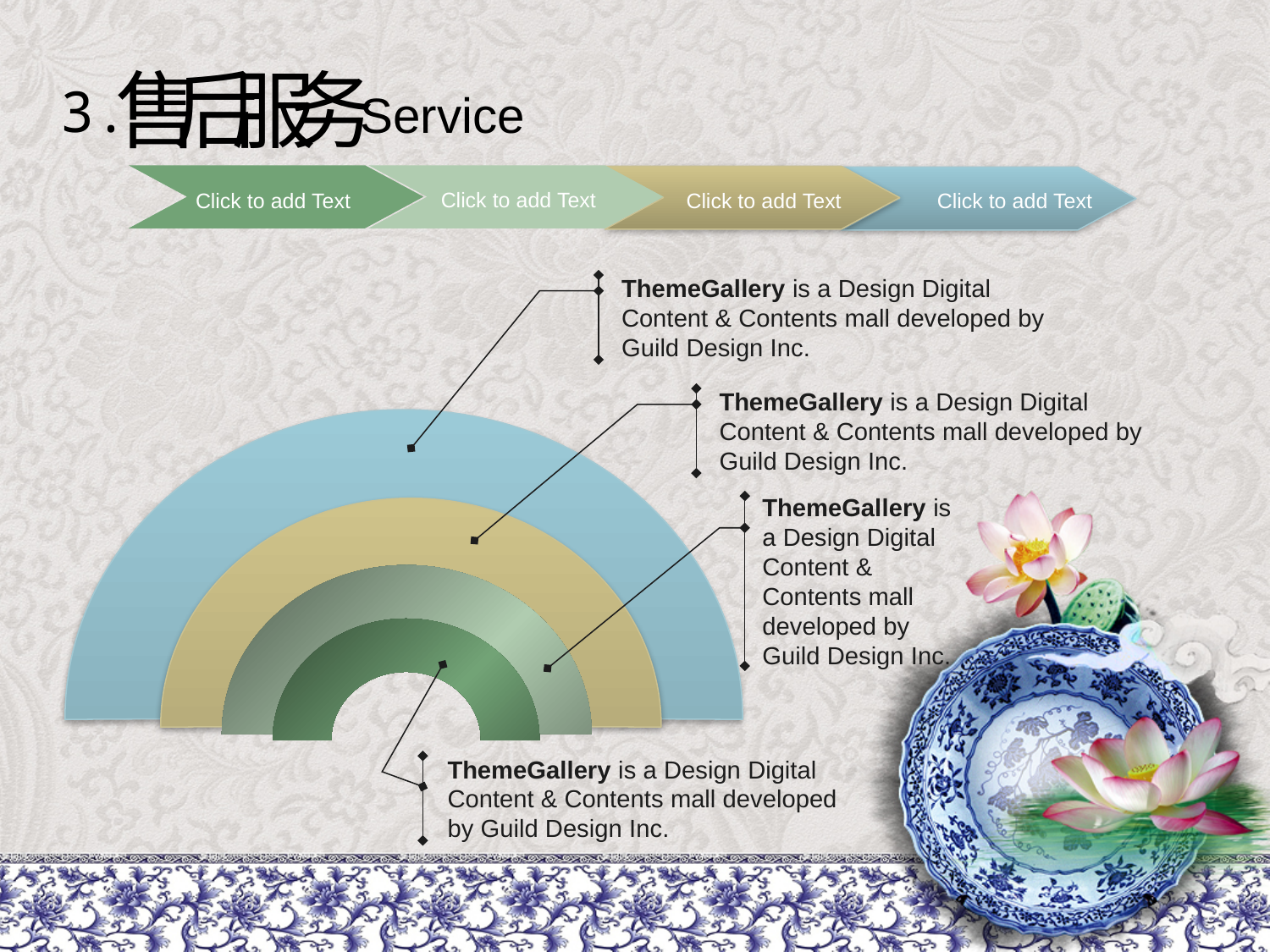

售后服务
3.
Service

Click to add Text
Click to add Text
Click to add Text
Click to add Text
ThemeGallery is a Design Digital Content & Contents mall developed by Guild Design Inc.
ThemeGallery is a Design Digital Content & Contents mall developed by Guild Design Inc.

ThemeGallery is a Design Digital Content & Contents mall developed by Guild Design Inc.

ThemeGallery is a Design Digital Content & Contents mall developed by Guild Design Inc.